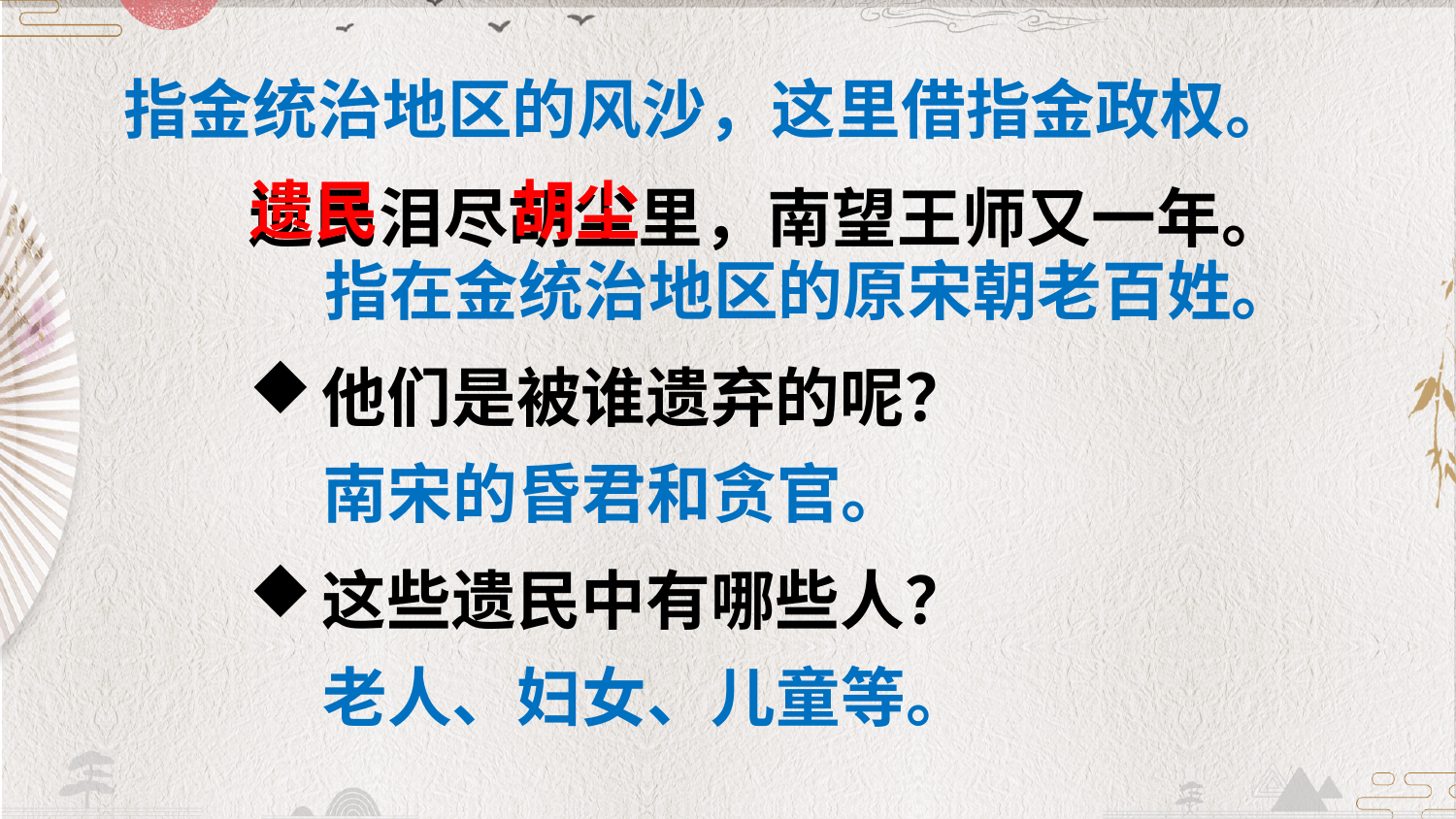

指金统治地区的风沙，这里借指金政权。
遗民泪尽胡尘里，南望王师又一年。
遗民
胡尘
指在金统治地区的原宋朝老百姓。
他们是被谁遗弃的呢？
南宋的昏君和贪官。
这些遗民中有哪些人？
老人、妇女、儿童等。